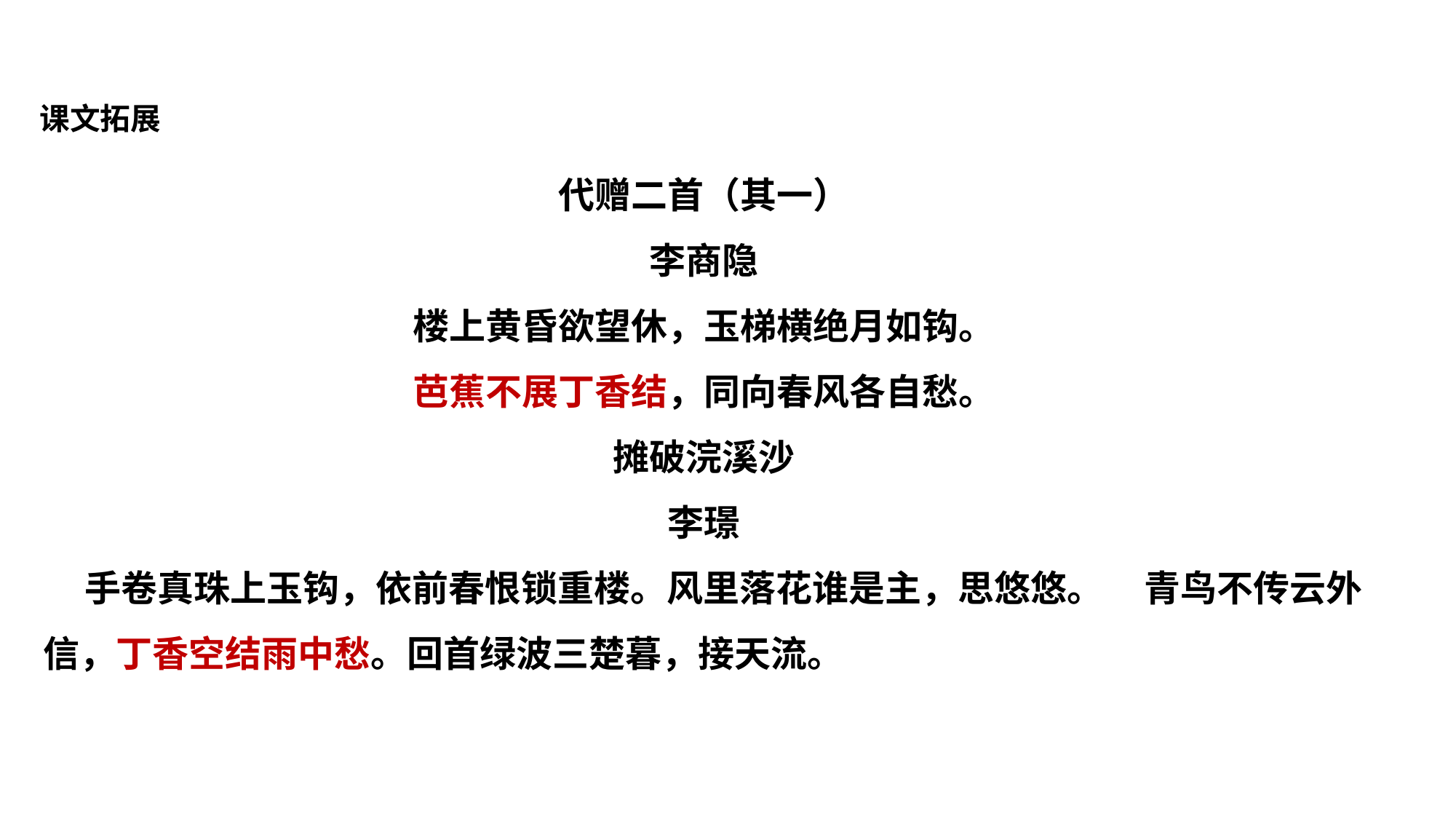

课文拓展
代赠二首（其一）
李商隐
楼上黄昏欲望休，玉梯横绝月如钩。
芭蕉不展丁香结，同向春风各自愁。
摊破浣溪沙
李璟
    手卷真珠上玉钩，依前春恨锁重楼。风里落花谁是主，思悠悠。     青鸟不传云外信，丁香空结雨中愁。回首绿波三楚暮，接天流。